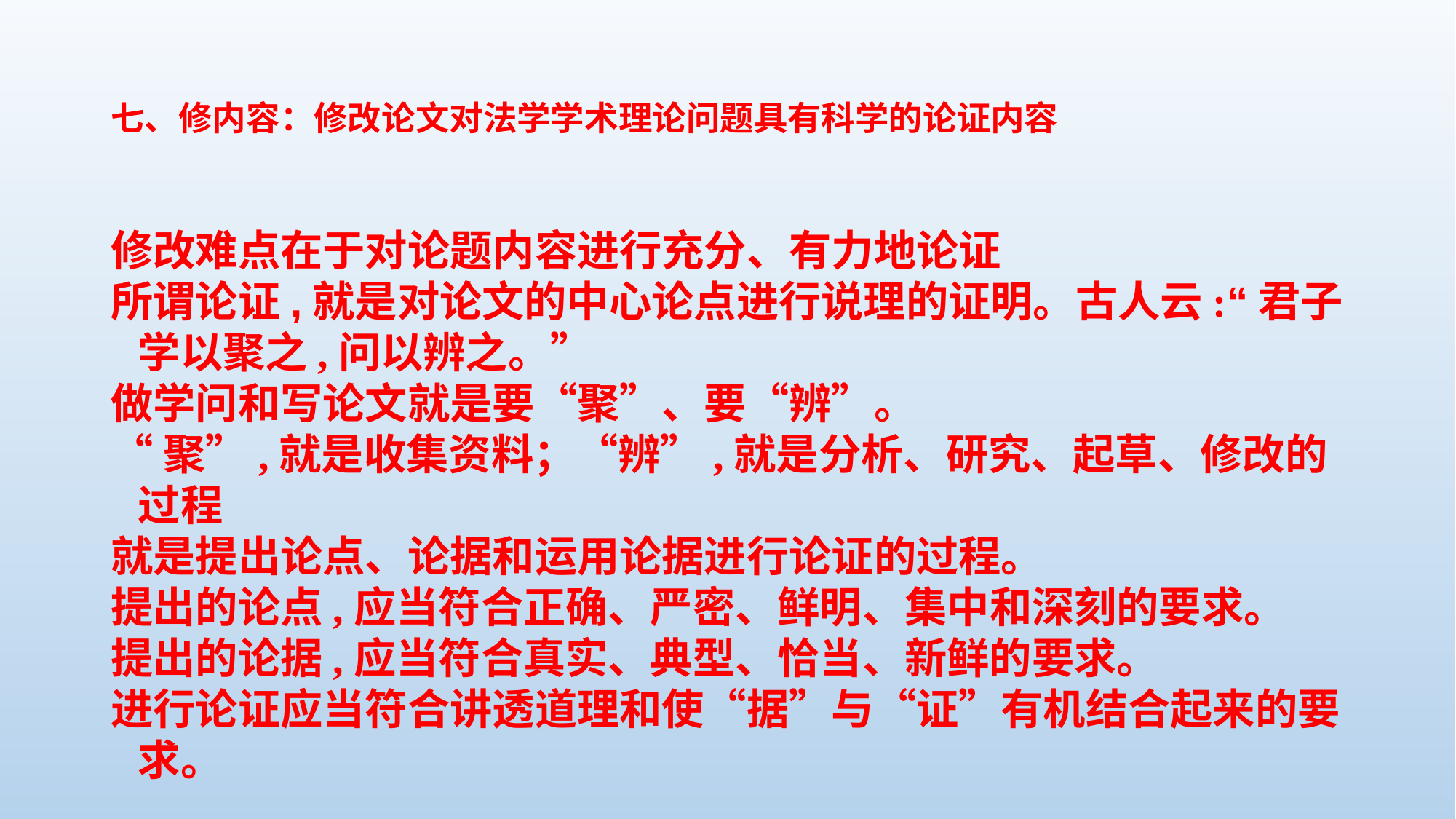

# 七、修内容：修改论文对法学学术理论问题具有科学的论证内容
修改难点在于对论题内容进行充分、有力地论证
所谓论证,就是对论文的中心论点进行说理的证明。古人云:“君子学以聚之,问以辨之。”
做学问和写论文就是要“聚”、要“辨”。
“聚”,就是收集资料；“辨”,就是分析、研究、起草、修改的过程
就是提出论点、论据和运用论据进行论证的过程。
提出的论点,应当符合正确、严密、鲜明、集中和深刻的要求。
提出的论据,应当符合真实、典型、恰当、新鲜的要求。
进行论证应当符合讲透道理和使“据”与“证”有机结合起来的要求。